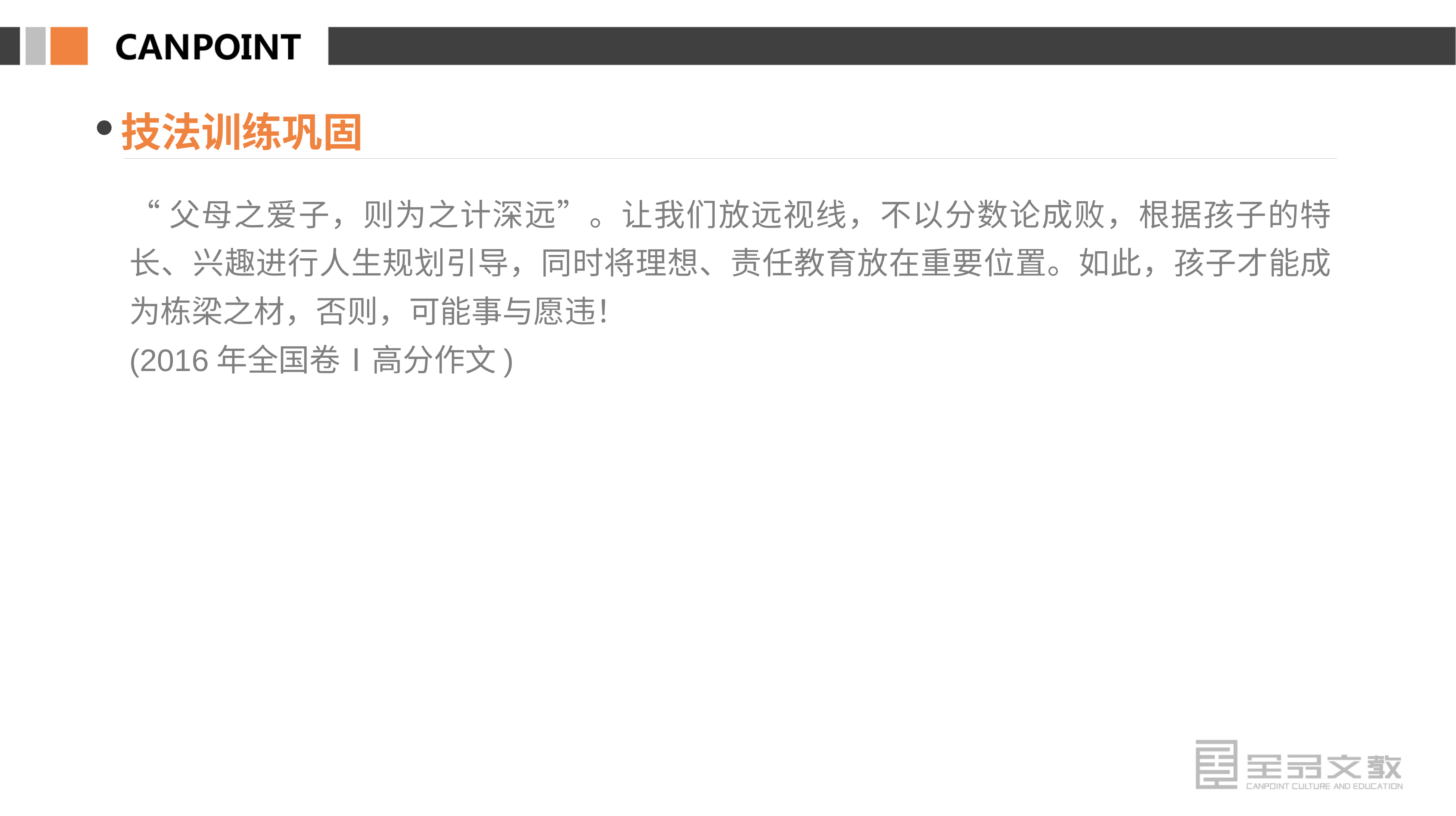

技法训练巩固

“父母之爱子，则为之计深远”。让我们放远视线，不以分数论成败，根据孩子的特长、兴趣进行人生规划引导，同时将理想、责任教育放在重要位置。如此，孩子才能成为栋梁之材，否则，可能事与愿违！
(2016年全国卷Ⅰ高分作文)